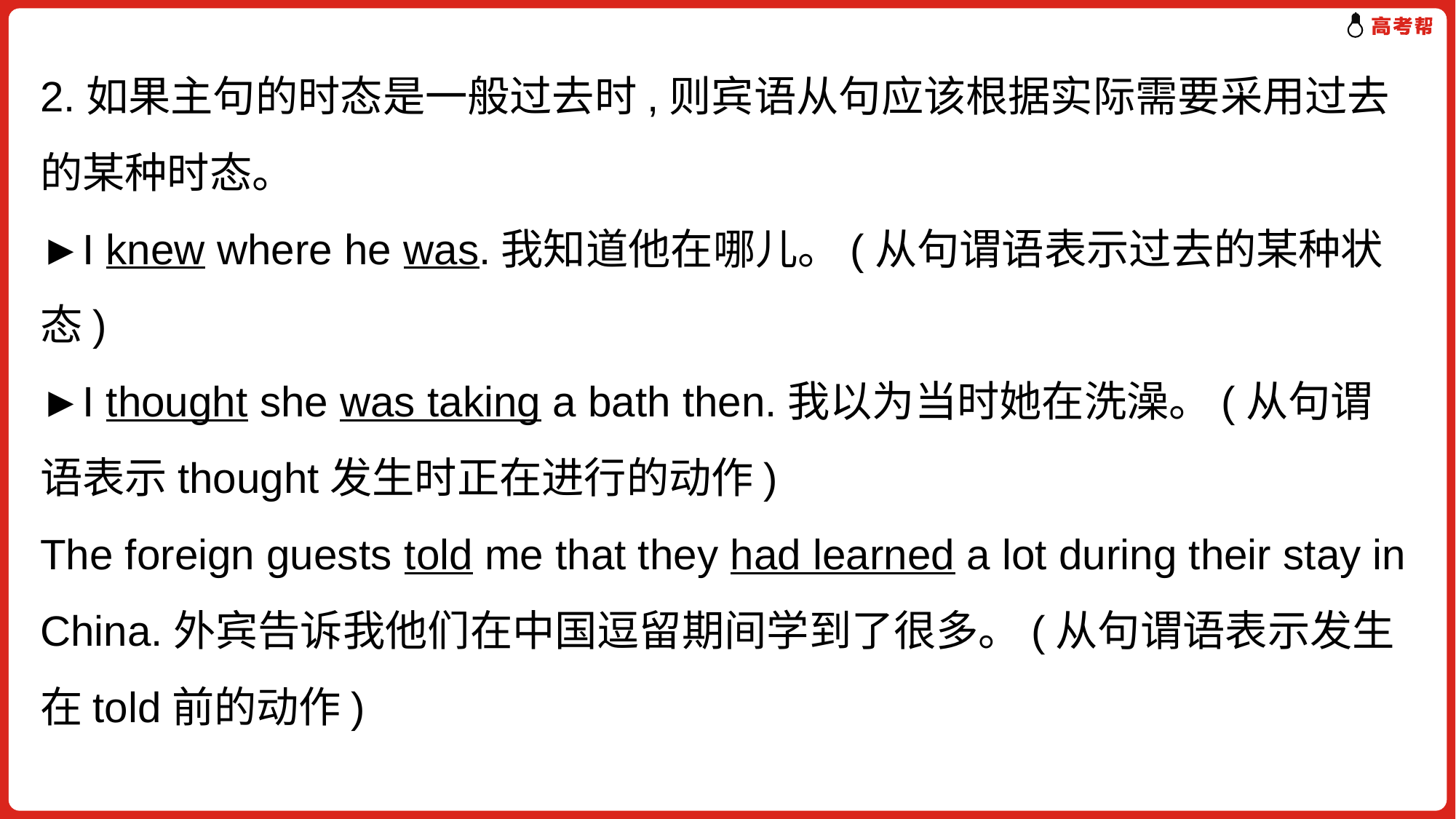

2.如果主句的时态是一般过去时,则宾语从句应该根据实际需要采用过去的某种时态。
►I knew where he was.我知道他在哪儿。(从句谓语表示过去的某种状态)
►I thought she was taking a bath then.我以为当时她在洗澡。(从句谓语表示thought发生时正在进行的动作)
The foreign guests told me that they had learned a lot during their stay in China.外宾告诉我他们在中国逗留期间学到了很多。(从句谓语表示发生在told前的动作)